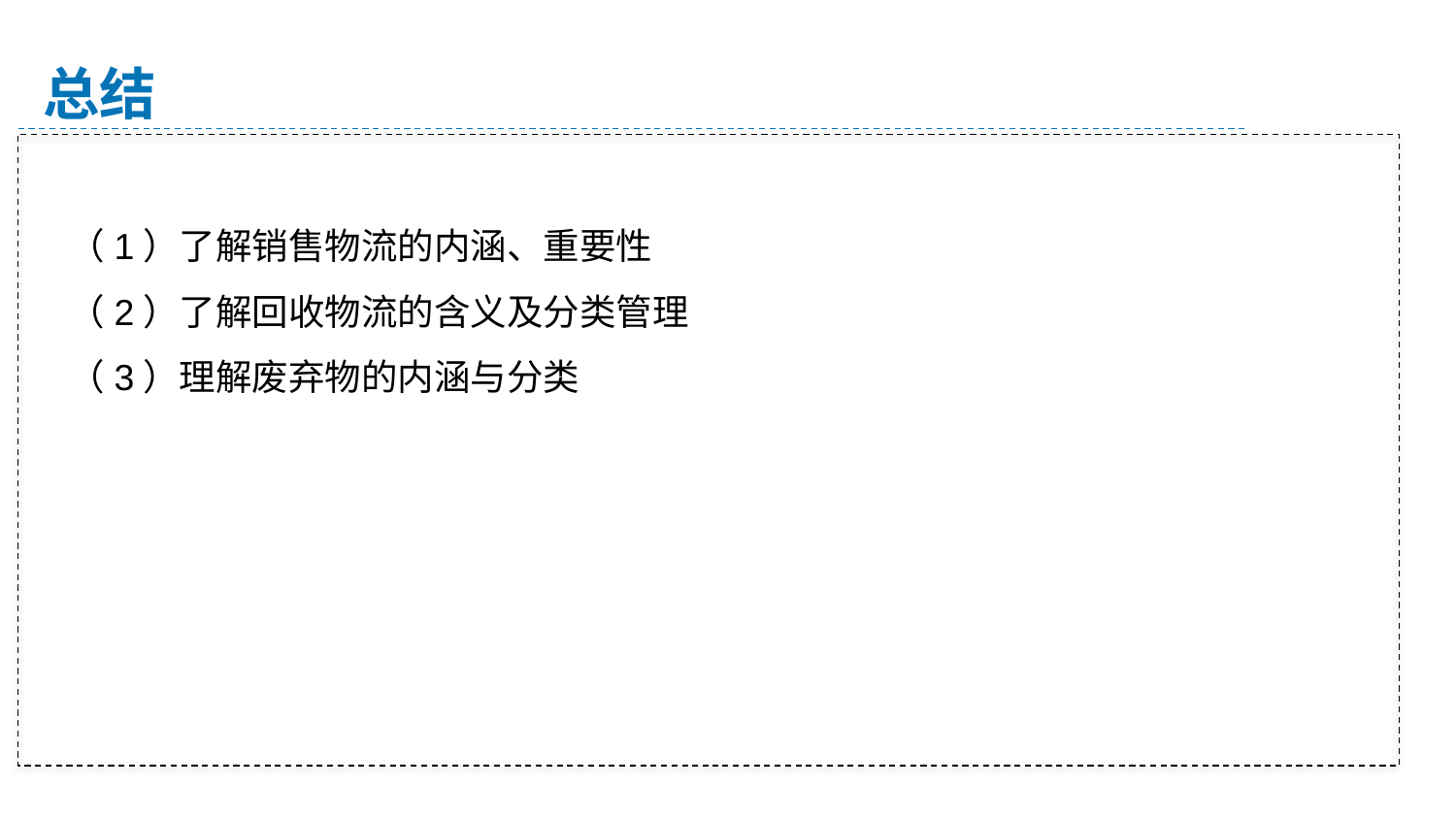

总结

（1）了解销售物流的内涵、重要性
（2）了解回收物流的含义及分类管理
（3）理解废弃物的内涵与分类